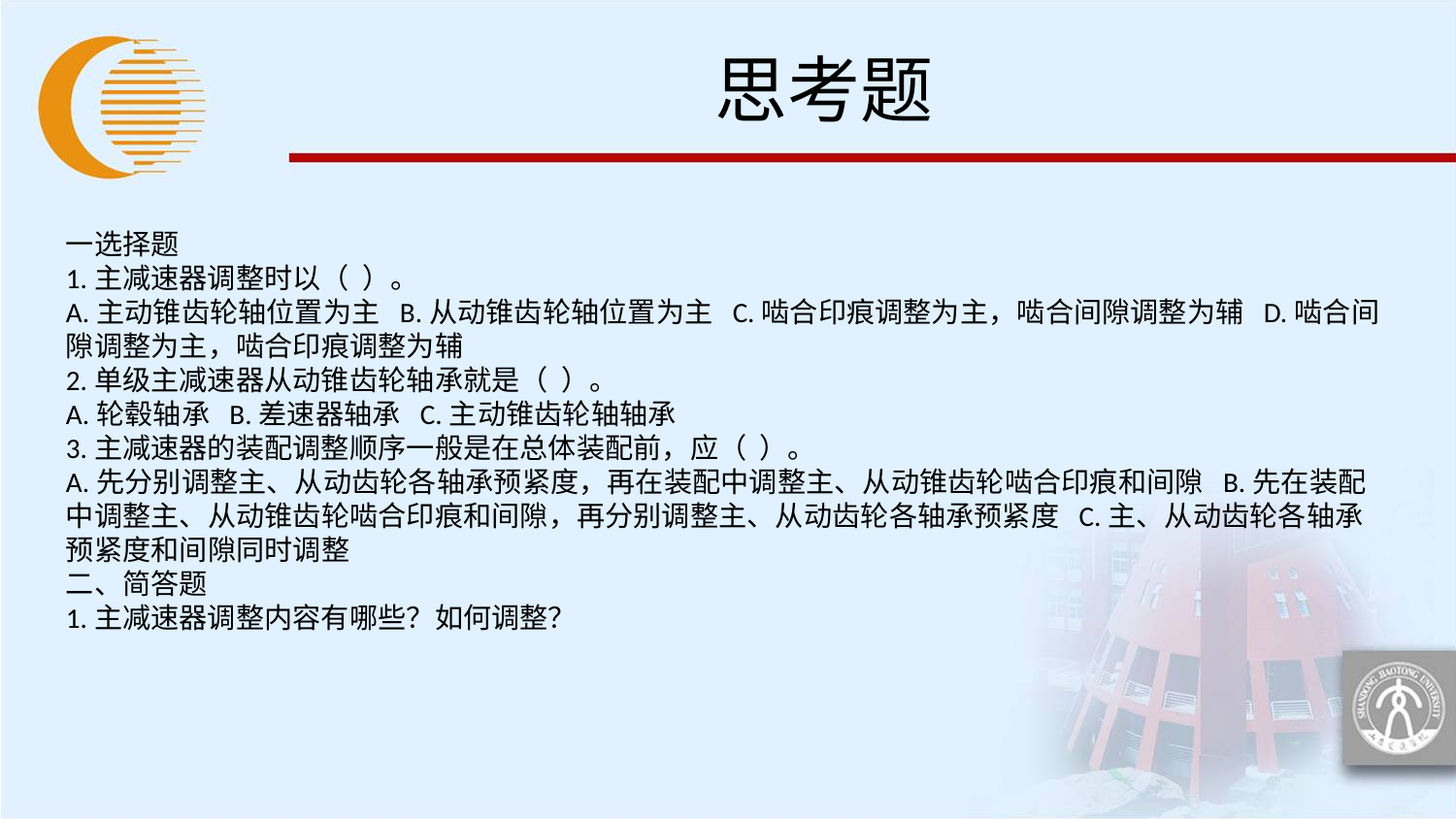

# 思考题
一选择题
1.主减速器调整时以（  ）。
A.主动锥齿轮轴位置为主  B.从动锥齿轮轴位置为主  C.啮合印痕调整为主，啮合间隙调整为辅  D.啮合间隙调整为主，啮合印痕调整为辅
2.单级主减速器从动锥齿轮轴承就是（  ）。
A.轮毂轴承  B.差速器轴承  C.主动锥齿轮轴轴承
3.主减速器的装配调整顺序一般是在总体装配前，应（  ）。
A.先分别调整主、从动齿轮各轴承预紧度，再在装配中调整主、从动锥齿轮啮合印痕和间隙  B.先在装配中调整主、从动锥齿轮啮合印痕和间隙，再分别调整主、从动齿轮各轴承预紧度  C.主、从动齿轮各轴承预紧度和间隙同时调整
二、简答题
1.主减速器调整内容有哪些？如何调整？